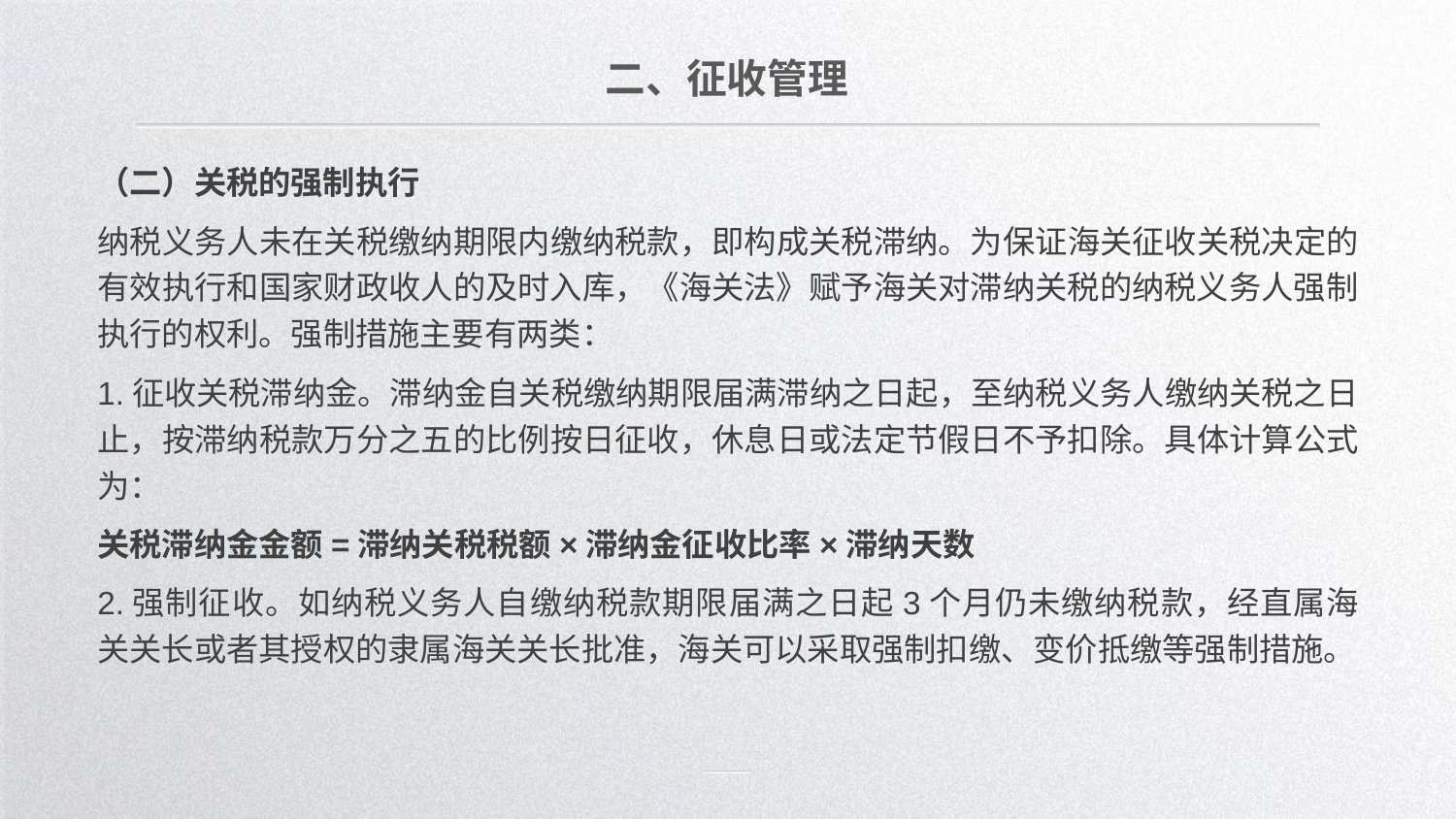

二、征收管理
（二）关税的强制执行
纳税义务人未在关税缴纳期限内缴纳税款，即构成关税滞纳。为保证海关征收关税决定的有效执行和国家财政收人的及时入库，《海关法》赋予海关对滞纳关税的纳税义务人强制执行的权利。强制措施主要有两类：
1.征收关税滞纳金。滞纳金自关税缴纳期限届满滞纳之日起，至纳税义务人缴纳关税之日止，按滞纳税款万分之五的比例按日征收，休息日或法定节假日不予扣除。具体计算公式为：
关税滞纳金金额=滞纳关税税额×滞纳金征收比率×滞纳天数
2.强制征收。如纳税义务人自缴纳税款期限届满之日起3个月仍未缴纳税款，经直属海关关长或者其授权的隶属海关关长批准，海关可以采取强制扣缴、变价抵缴等强制措施。